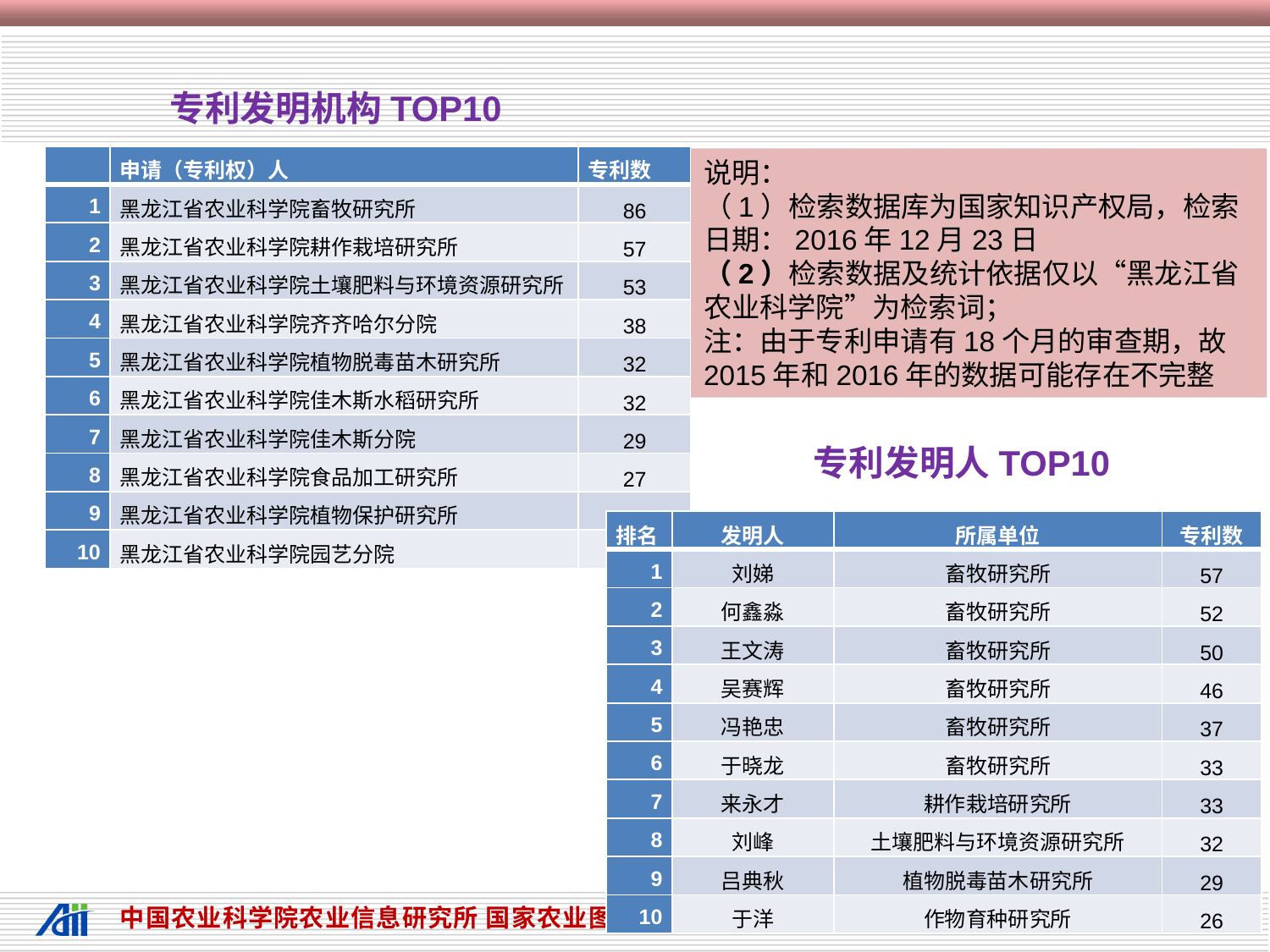

# 专利发明机构TOP10
|  | 申请（专利权）人 | 专利数 |
| --- | --- | --- |
| 1 | 黑龙江省农业科学院畜牧研究所 | 86 |
| 2 | 黑龙江省农业科学院耕作栽培研究所 | 57 |
| 3 | 黑龙江省农业科学院土壤肥料与环境资源研究所 | 53 |
| 4 | 黑龙江省农业科学院齐齐哈尔分院 | 38 |
| 5 | 黑龙江省农业科学院植物脱毒苗木研究所 | 32 |
| 6 | 黑龙江省农业科学院佳木斯水稻研究所 | 32 |
| 7 | 黑龙江省农业科学院佳木斯分院 | 29 |
| 8 | 黑龙江省农业科学院食品加工研究所 | 27 |
| 9 | 黑龙江省农业科学院植物保护研究所 | 22 |
| 10 | 黑龙江省农业科学院园艺分院 | 19 |
说明：
（1）检索数据库为国家知识产权局，检索日期：2016年12月23日
（2）检索数据及统计依据仅以“黑龙江省农业科学院”为检索词；
注：由于专利申请有18个月的审查期，故2015年和2016年的数据可能存在不完整
专利发明人TOP10
| 排名 | 发明人 | 所属单位 | 专利数 |
| --- | --- | --- | --- |
| 1 | 刘娣 | 畜牧研究所 | 57 |
| 2 | 何鑫淼 | 畜牧研究所 | 52 |
| 3 | 王文涛 | 畜牧研究所 | 50 |
| 4 | 吴赛辉 | 畜牧研究所 | 46 |
| 5 | 冯艳忠 | 畜牧研究所 | 37 |
| 6 | 于晓龙 | 畜牧研究所 | 33 |
| 7 | 来永才 | 耕作栽培研究所 | 33 |
| 8 | 刘峰 | 土壤肥料与环境资源研究所 | 32 |
| 9 | 吕典秋 | 植物脱毒苗木研究所 | 29 |
| 10 | 于洋 | 作物育种研究所 | 26 |
30